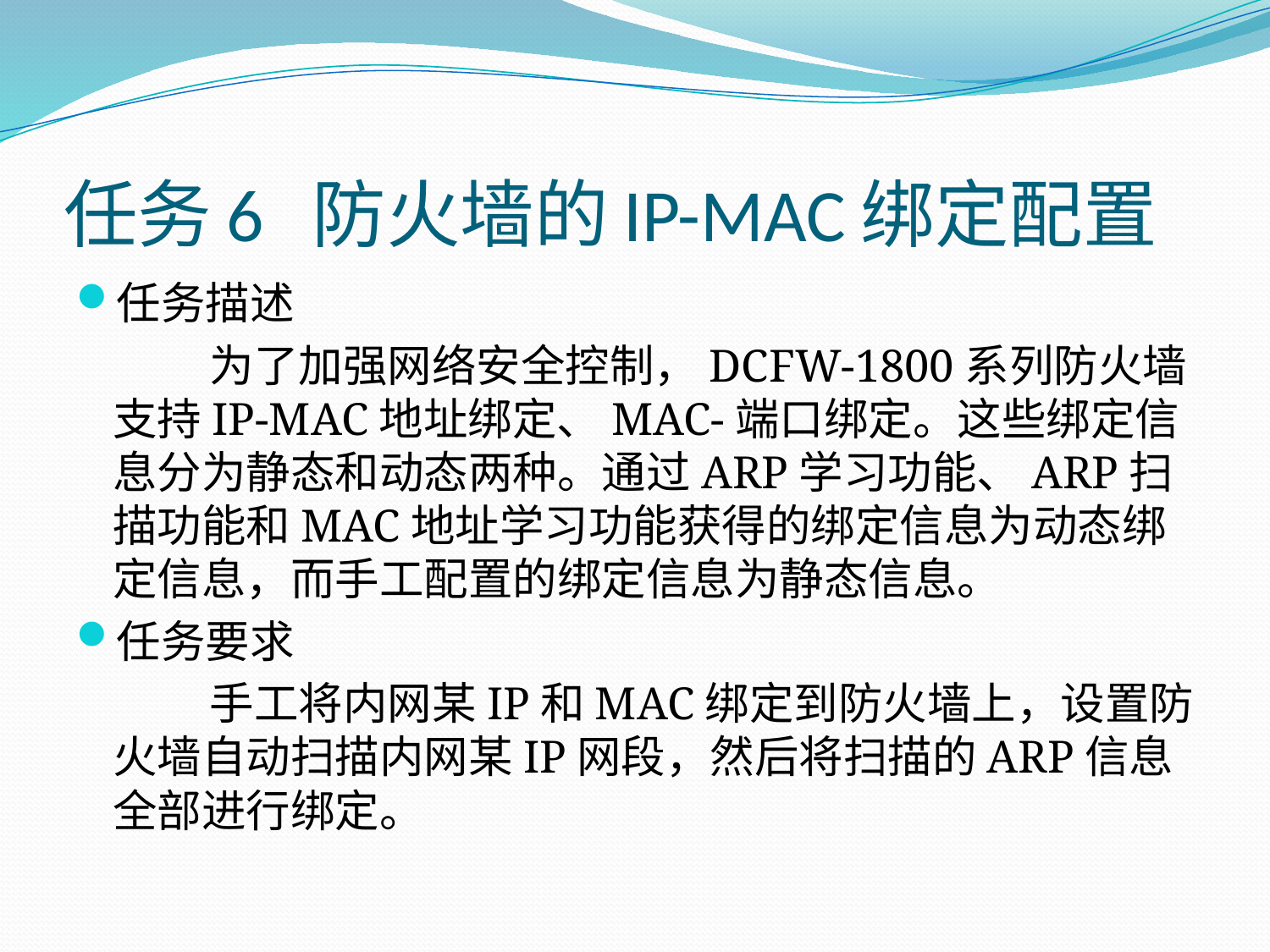

# 任务6  防火墙的IP-MAC绑定配置
任务描述
为了加强网络安全控制，DCFW-1800系列防火墙支持IP-MAC地址绑定、MAC-端口绑定。这些绑定信息分为静态和动态两种。通过ARP学习功能、ARP扫描功能和MAC地址学习功能获得的绑定信息为动态绑定信息，而手工配置的绑定信息为静态信息。
任务要求
手工将内网某IP和MAC绑定到防火墙上，设置防火墙自动扫描内网某IP网段，然后将扫描的ARP信息全部进行绑定。